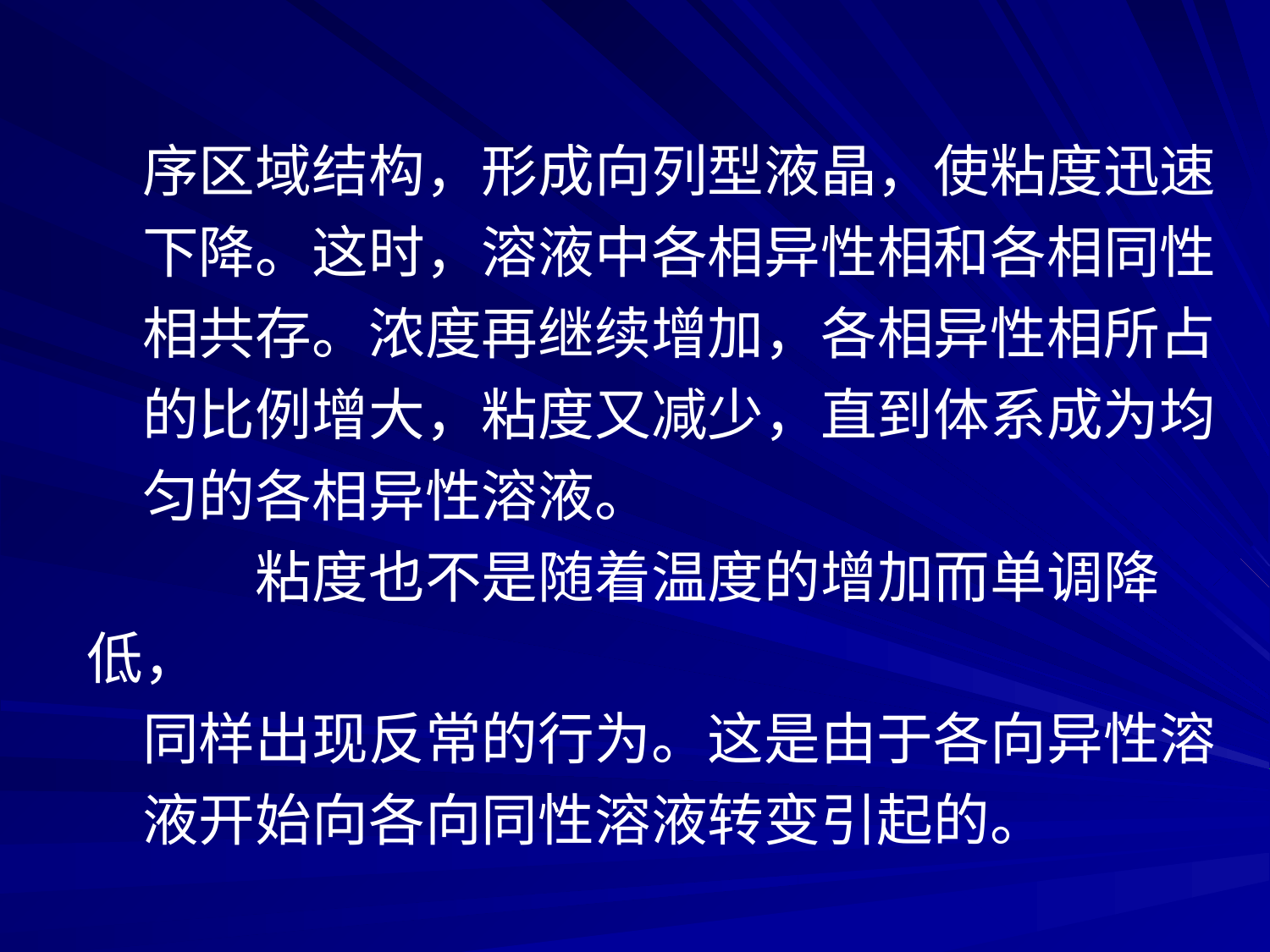

序区域结构，形成向列型液晶，使粘度迅速
下降。这时，溶液中各相异性相和各相同性
相共存。浓度再继续增加，各相异性相所占
的比例增大，粘度又减少，直到体系成为均
匀的各相异性溶液。
　　粘度也不是随着温度的增加而单调降低，
同样出现反常的行为。这是由于各向异性溶
液开始向各向同性溶液转变引起的。